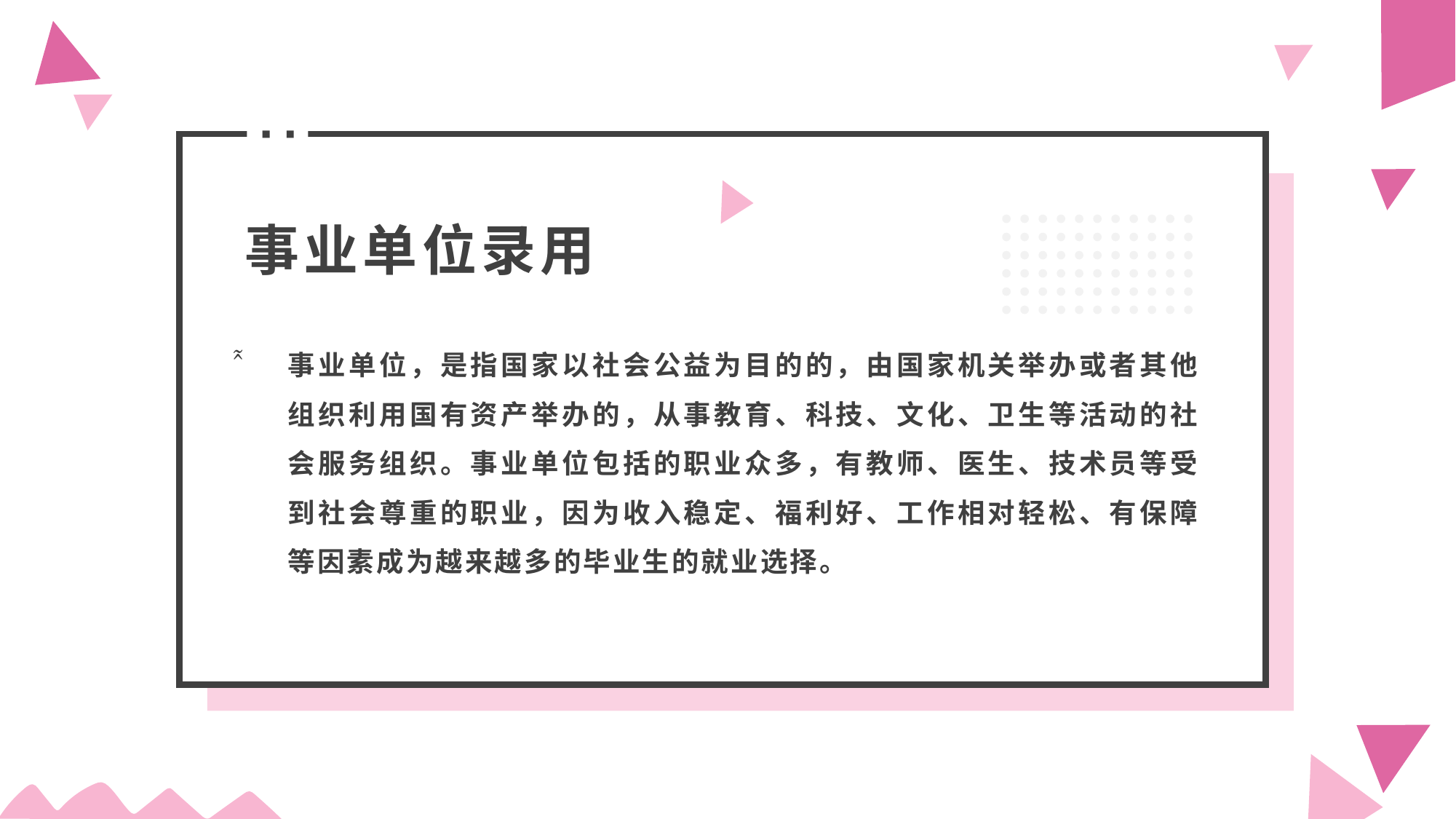

事业单位录用

事业单位，是指国家以社会公益为目的的，由国家机关举办或者其他组织利用国有资产举办的，从事教育、科技、文化、卫生等活动的社会服务组织。事业单位包括的职业众多，有教师、医生、技术员等受到社会尊重的职业，因为收入稳定、福利好、工作相对轻松、有保障等因素成为越来越多的毕业生的就业选择。